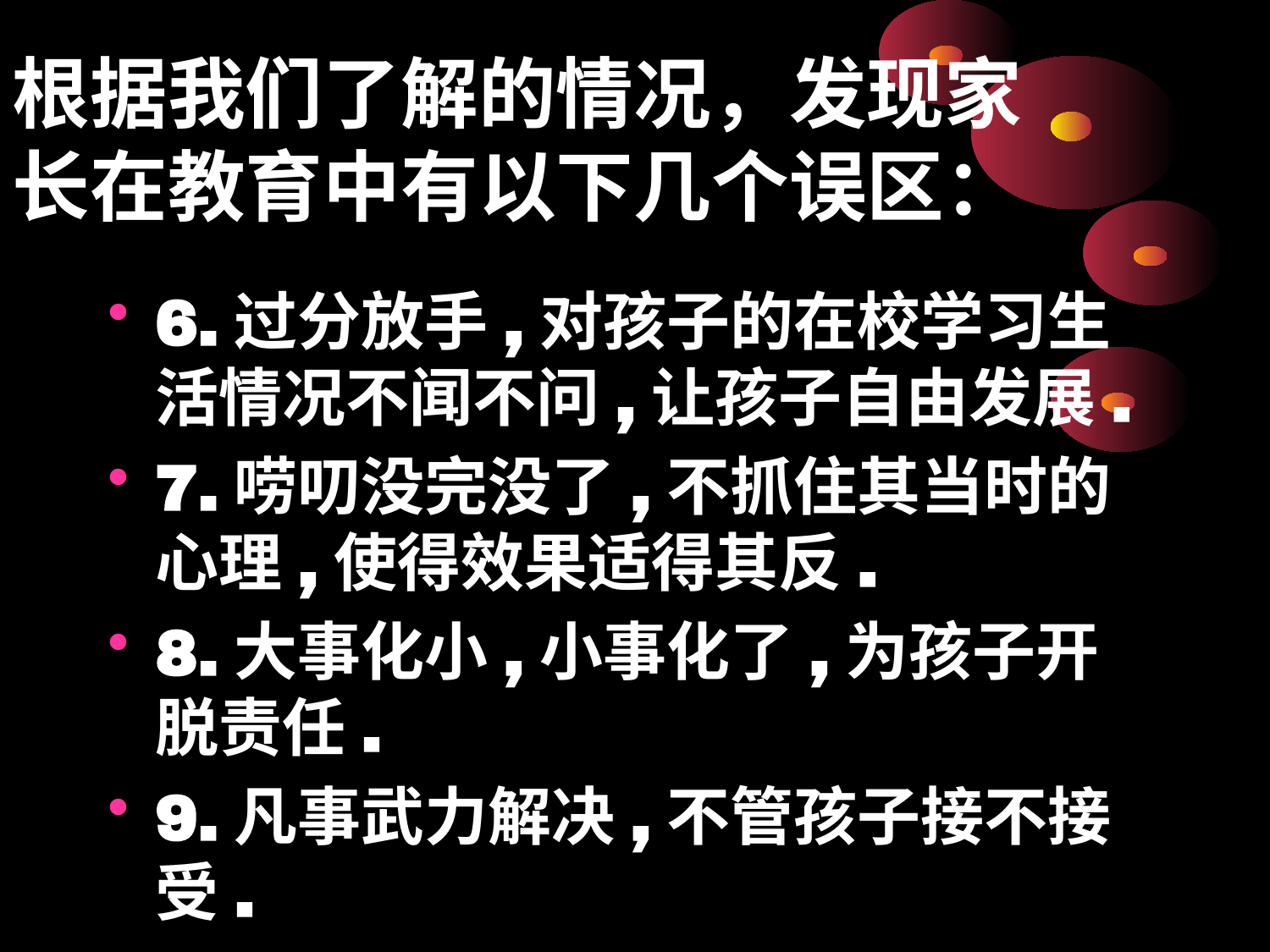

# 根据我们了解的情况，发现家长在教育中有以下几个误区：
6.过分放手,对孩子的在校学习生活情况不闻不问,让孩子自由发展.
7.唠叨没完没了,不抓住其当时的心理,使得效果适得其反.
8.大事化小,小事化了,为孩子开脱责任.
9.凡事武力解决,不管孩子接不接受.